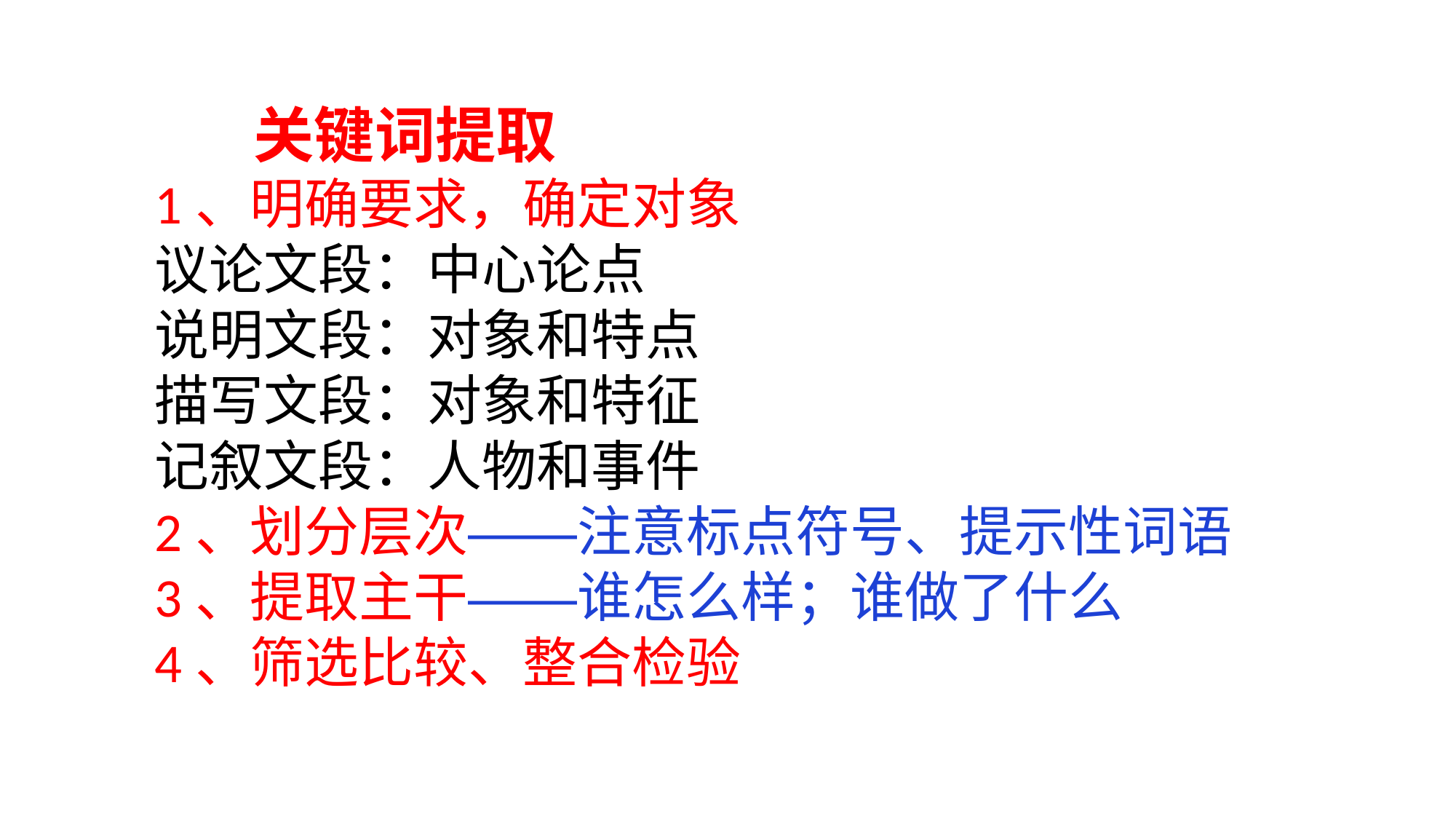

关键词提取
1、明确要求，确定对象
议论文段：中心论点
说明文段：对象和特点
描写文段：对象和特征
记叙文段：人物和事件
2、划分层次——注意标点符号、提示性词语
3、提取主干——谁怎么样；谁做了什么
4、筛选比较、整合检验